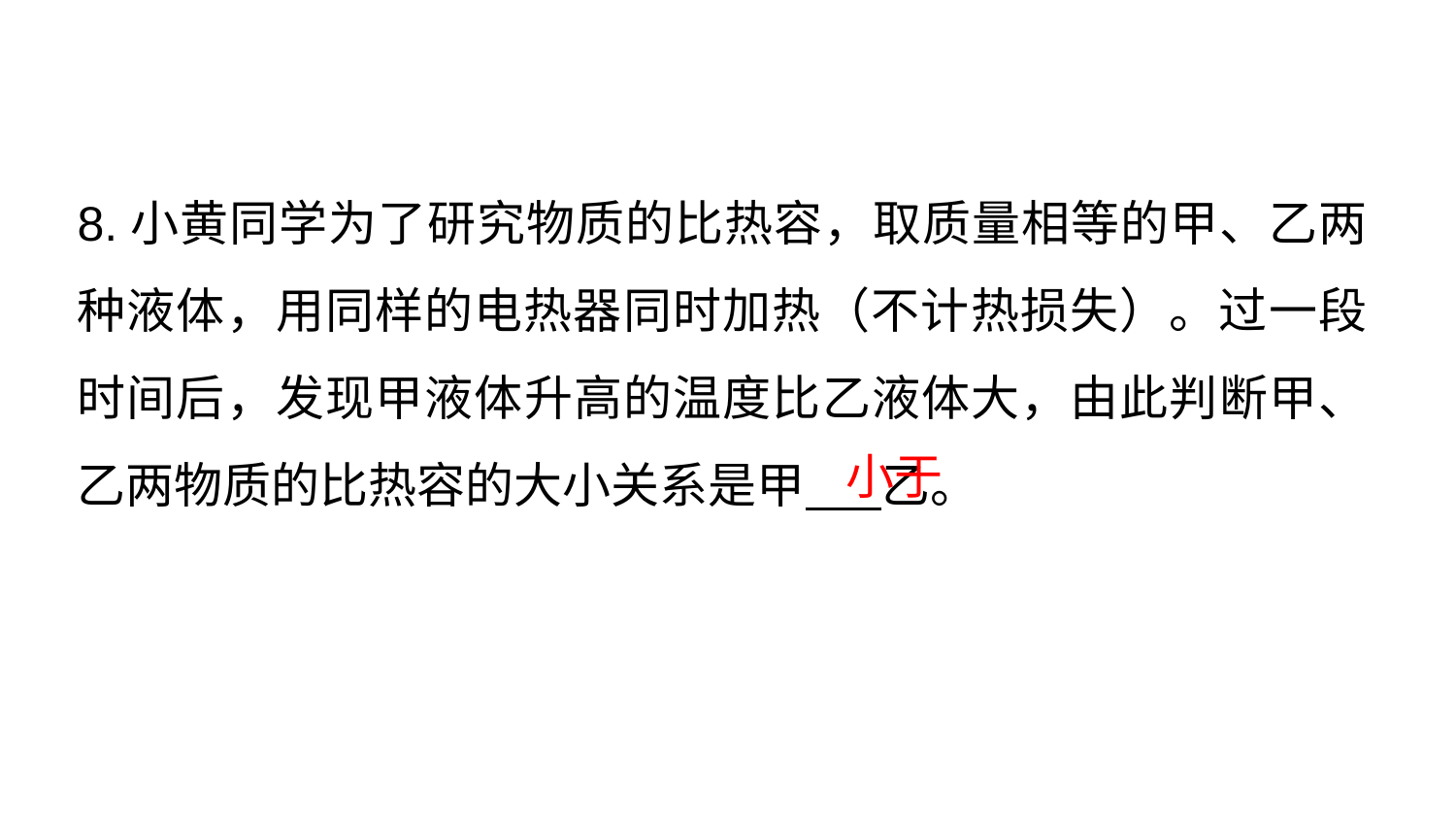

8.小黄同学为了研究物质的比热容，取质量相等的甲、乙两种液体，用同样的电热器同时加热（不计热损失）。过一段时间后，发现甲液体升高的温度比乙液体大，由此判断甲、乙两物质的比热容的大小关系是甲       乙。
小于